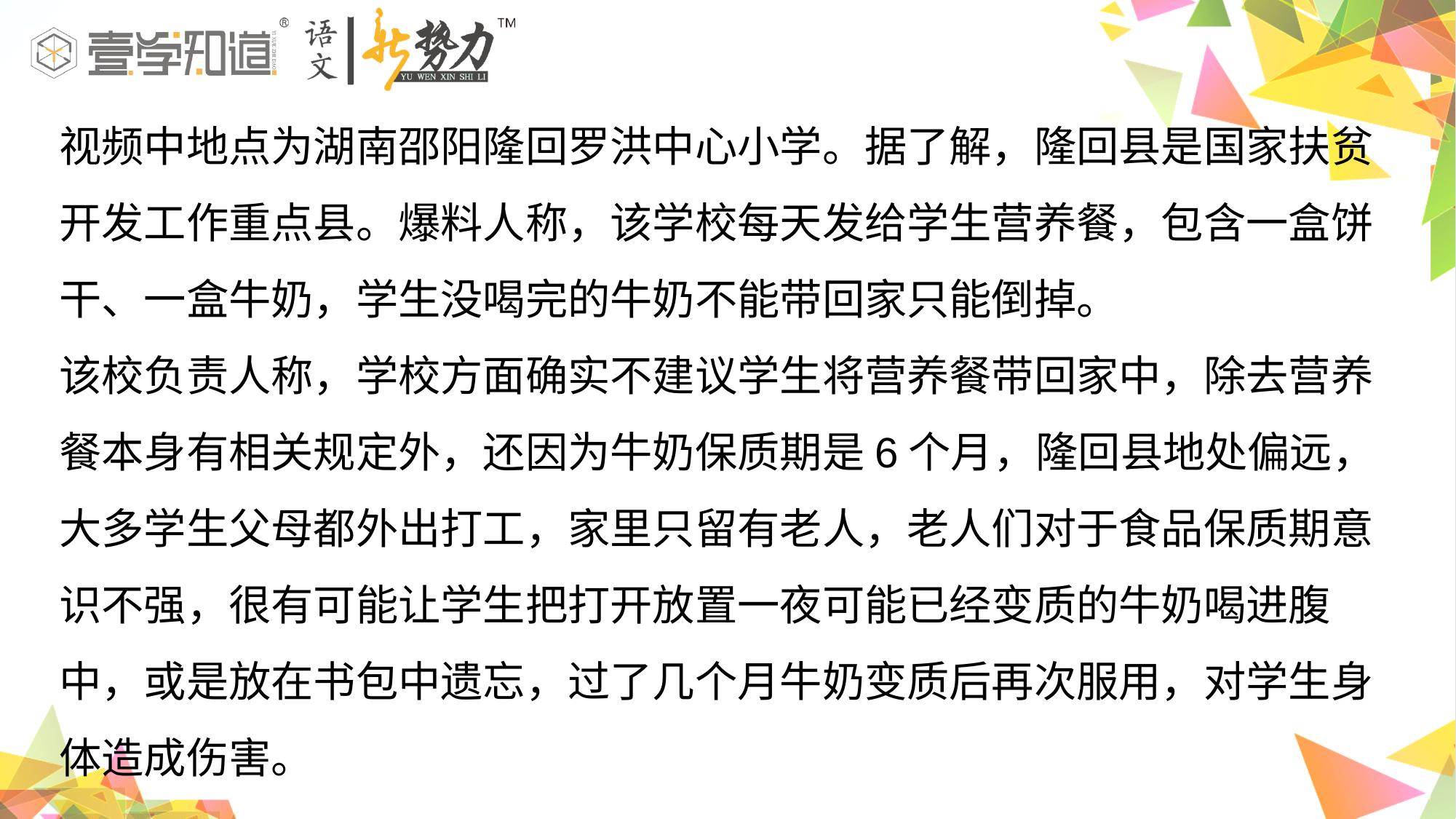

视频中地点为湖南邵阳隆回罗洪中心小学。据了解，隆回县是国家扶贫开发工作重点县。爆料人称，该学校每天发给学生营养餐，包含一盒饼干、一盒牛奶，学生没喝完的牛奶不能带回家只能倒掉。
该校负责人称，学校方面确实不建议学生将营养餐带回家中，除去营养餐本身有相关规定外，还因为牛奶保质期是6个月，隆回县地处偏远，大多学生父母都外出打工，家里只留有老人，老人们对于食品保质期意识不强，很有可能让学生把打开放置一夜可能已经变质的牛奶喝进腹中，或是放在书包中遗忘，过了几个月牛奶变质后再次服用，对学生身体造成伤害。